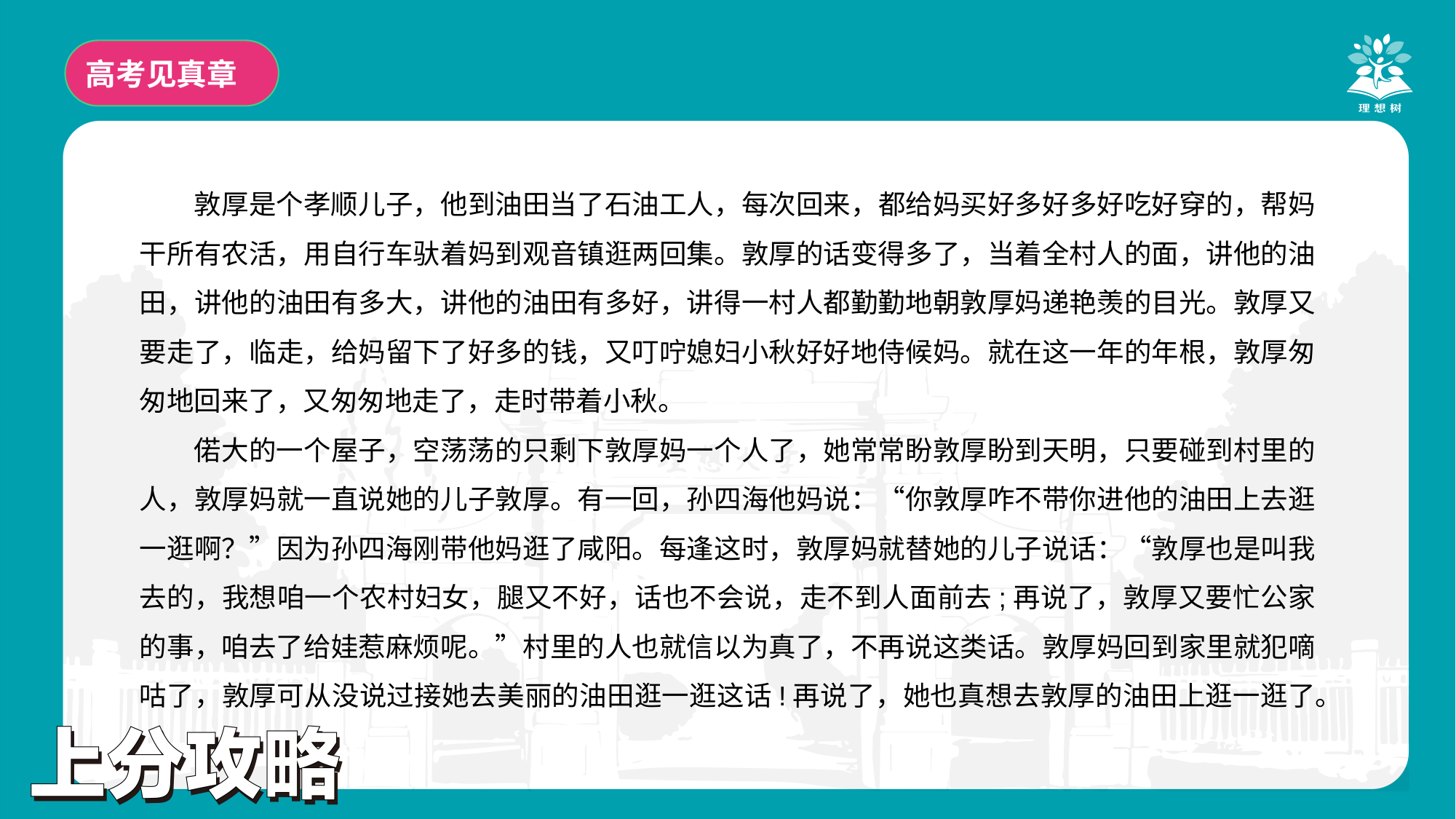

高考见真章
敦厚是个孝顺儿子，他到油田当了石油工人，每次回来，都给妈买好多好多好吃好穿的，帮妈干所有农活，用自行车驮着妈到观音镇逛两回集。敦厚的话变得多了，当着全村人的面，讲他的油田，讲他的油田有多大，讲他的油田有多好，讲得一村人都勤勤地朝敦厚妈递艳羡的目光。敦厚又要走了，临走，给妈留下了好多的钱，又叮咛媳妇小秋好好地侍候妈。就在这一年的年根，敦厚匆匆地回来了，又匆匆地走了，走时带着小秋。
偌大的一个屋子，空荡荡的只剩下敦厚妈一个人了，她常常盼敦厚盼到天明，只要碰到村里的人，敦厚妈就一直说她的儿子敦厚。有一回，孙四海他妈说：“你敦厚咋不带你进他的油田上去逛一逛啊？”因为孙四海刚带他妈逛了咸阳。每逢这时，敦厚妈就替她的儿子说话：“敦厚也是叫我去的，我想咱一个农村妇女，腿又不好，话也不会说，走不到人面前去;再说了，敦厚又要忙公家的事，咱去了给娃惹麻烦呢。”村里的人也就信以为真了，不再说这类话。敦厚妈回到家里就犯嘀咕了，敦厚可从没说过接她去美丽的油田逛一逛这话!再说了，她也真想去敦厚的油田上逛一逛了。